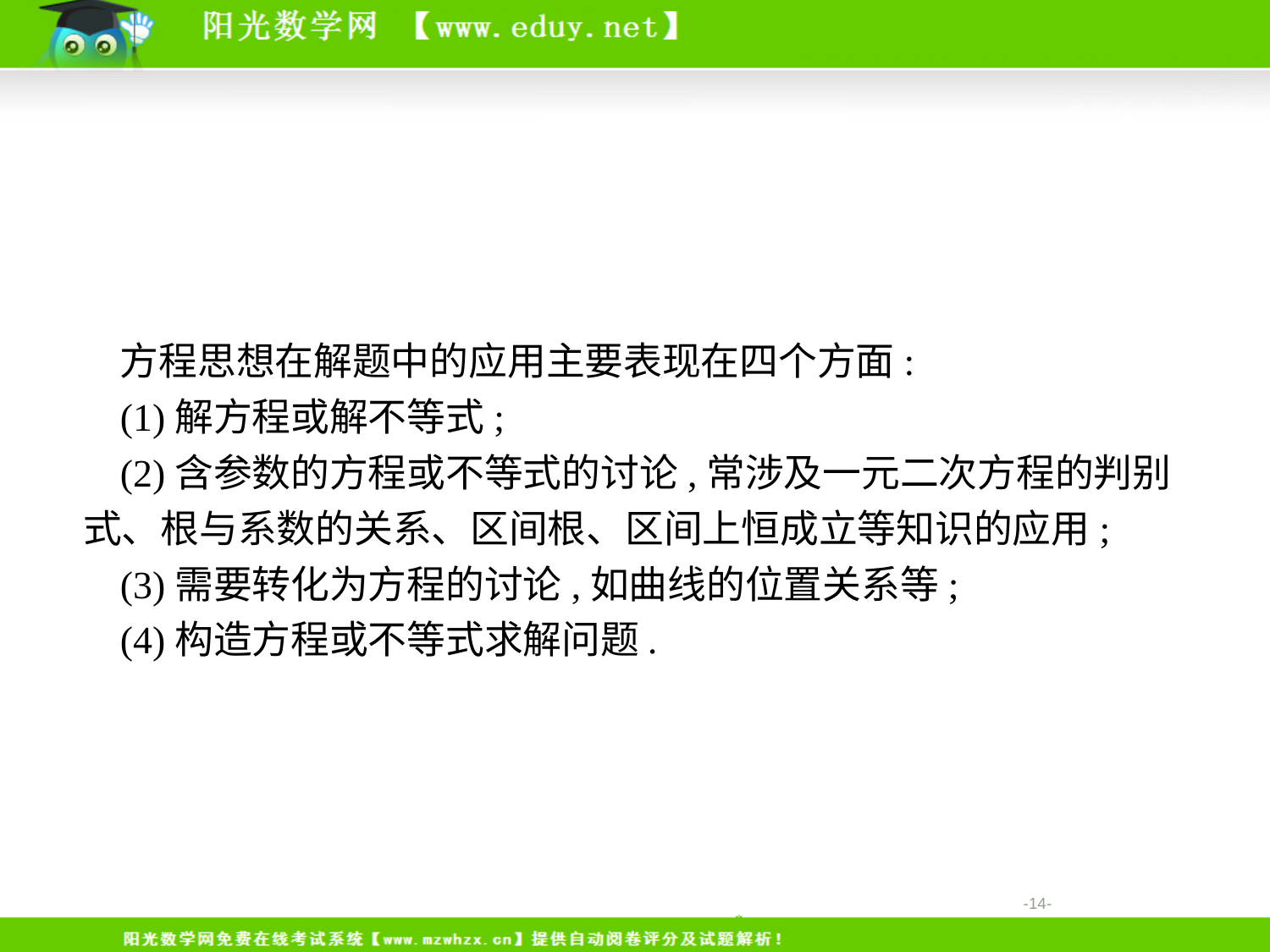

方程思想在解题中的应用主要表现在四个方面:
(1)解方程或解不等式;
(2)含参数的方程或不等式的讨论,常涉及一元二次方程的判别式、根与系数的关系、区间根、区间上恒成立等知识的应用;
(3)需要转化为方程的讨论,如曲线的位置关系等;
(4)构造方程或不等式求解问题.
-14-